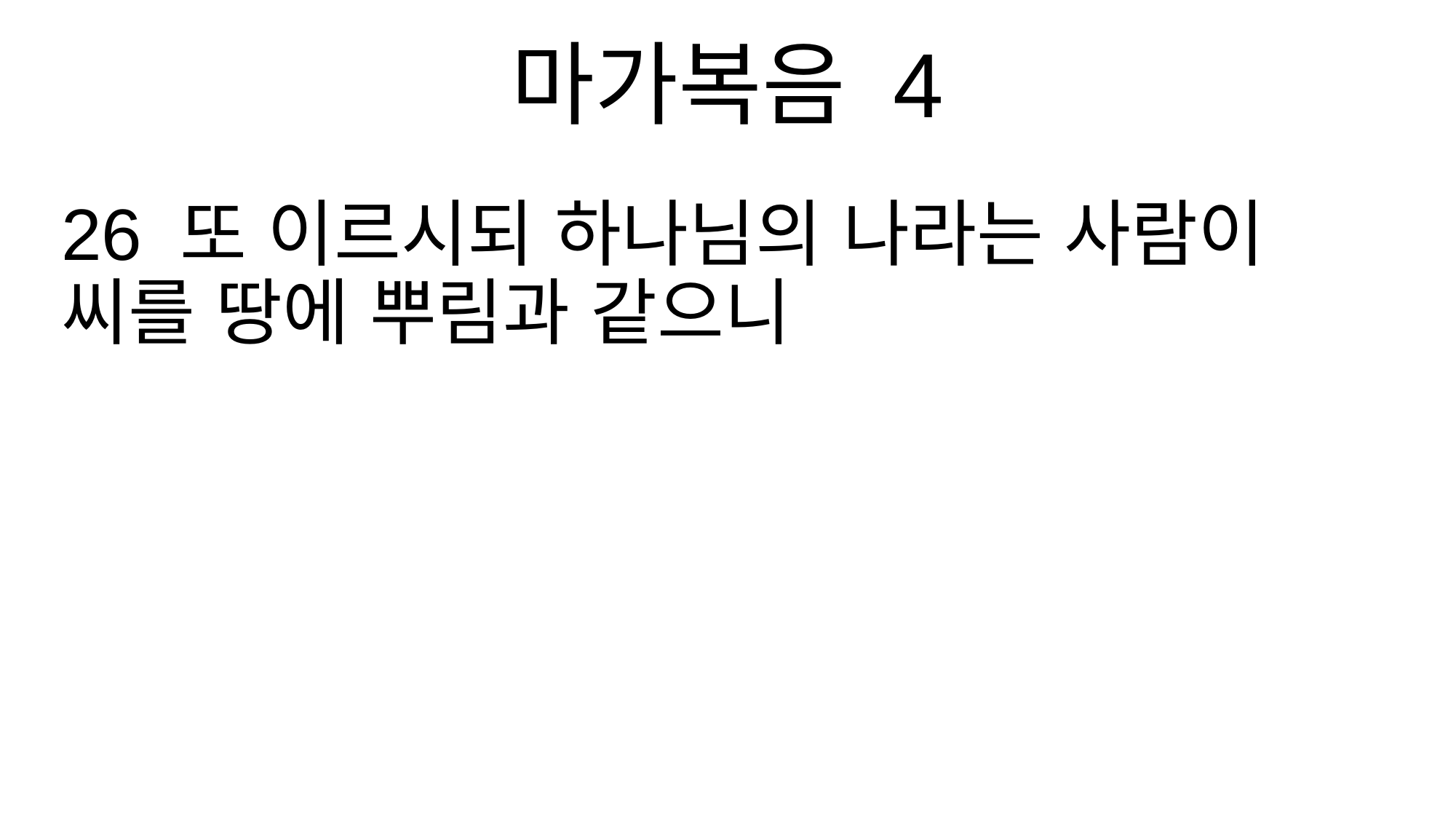

마가복음 4
26 또 이르시되 하나님의 나라는 사람이 씨를 땅에 뿌림과 같으니